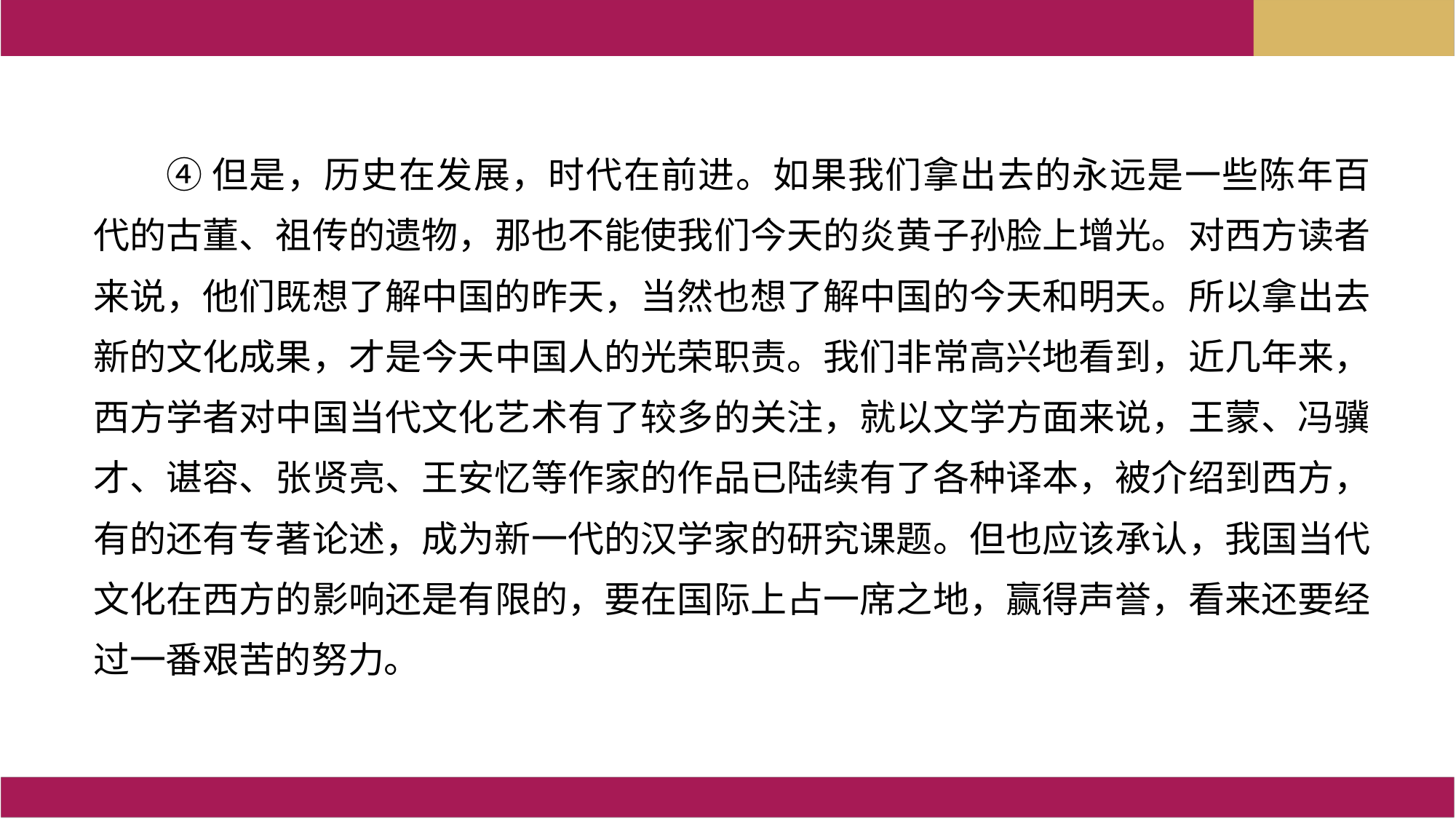

④但是，历史在发展，时代在前进。如果我们拿出去的永远是一些陈年百代的古董、祖传的遗物，那也不能使我们今天的炎黄子孙脸上增光。对西方读者来说，他们既想了解中国的昨天，当然也想了解中国的今天和明天。所以拿出去新的文化成果，才是今天中国人的光荣职责。我们非常高兴地看到，近几年来，西方学者对中国当代文化艺术有了较多的关注，就以文学方面来说，王蒙、冯骥才、谌容、张贤亮、王安忆等作家的作品已陆续有了各种译本，被介绍到西方，有的还有专著论述，成为新一代的汉学家的研究课题。但也应该承认，我国当代文化在西方的影响还是有限的，要在国际上占一席之地，赢得声誉，看来还要经过一番艰苦的努力。